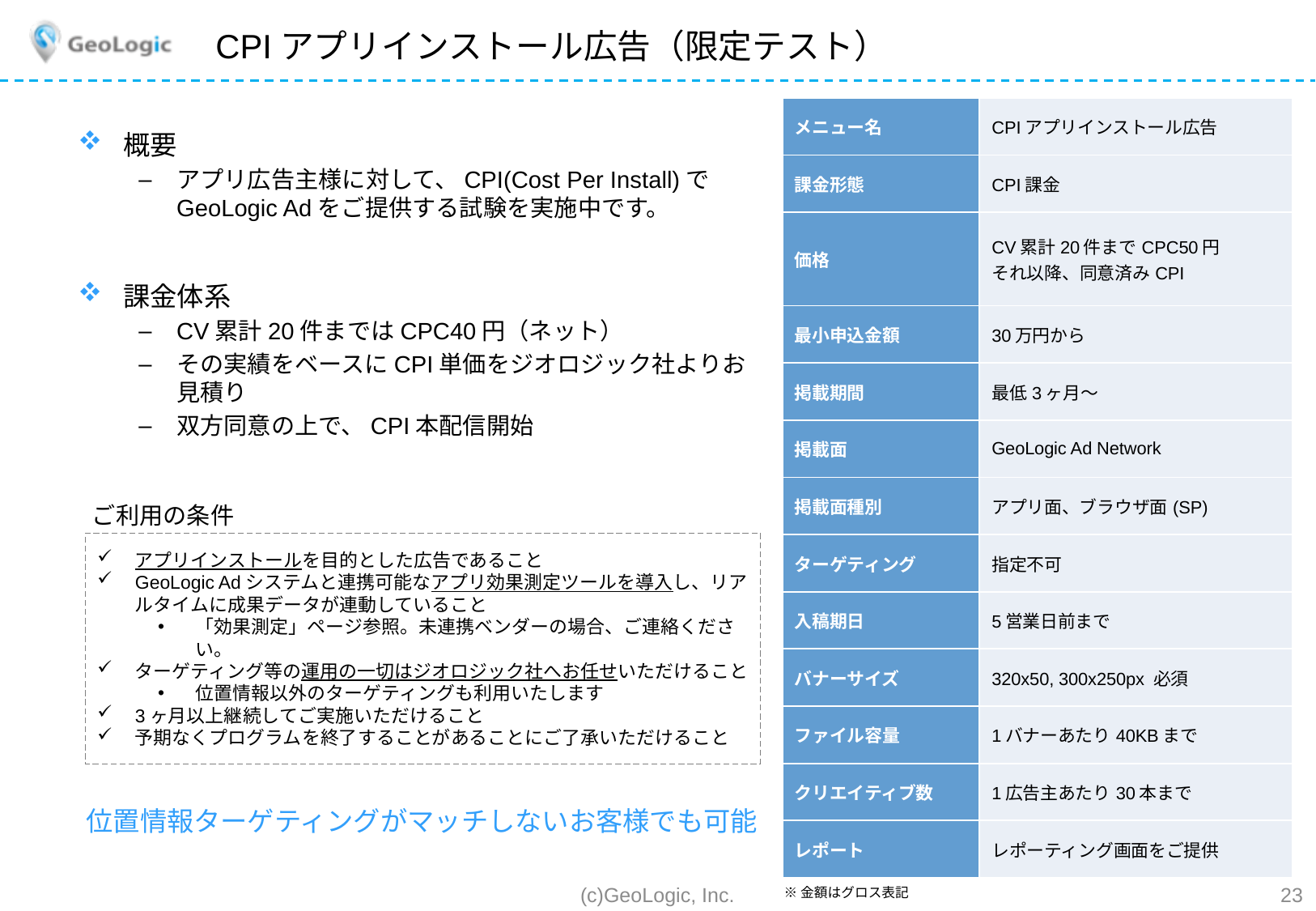

# CPIアプリインストール広告（限定テスト）
| メニュー名 | CPIアプリインストール広告 |
| --- | --- |
| 課金形態 | CPI課金 |
| 価格 | CV累計20件までCPC50円 それ以降、同意済みCPI |
| 最小申込金額 | 30万円から |
| 掲載期間 | 最低3ヶ月〜 |
| 掲載面 | GeoLogic Ad Network |
| 掲載面種別 | アプリ面、ブラウザ面(SP) |
| ターゲティング | 指定不可 |
| 入稿期日 | 5営業日前まで |
| バナーサイズ | 320x50, 300x250px 必須 |
| ファイル容量 | 1バナーあたり40KBまで |
| クリエイティブ数 | 1広告主あたり30本まで |
| レポート | レポーティング画面をご提供 |
概要
アプリ広告主様に対して、CPI(Cost Per Install)でGeoLogic Adをご提供する試験を実施中です。

課金体系
CV累計20件まではCPC40円（ネット）
その実績をベースにCPI単価をジオロジック社よりお見積り
双方同意の上で、CPI本配信開始
ご利用の条件
アプリインストールを目的とした広告であること
GeoLogic Adシステムと連携可能なアプリ効果測定ツールを導入し、リアルタイムに成果データが連動していること
「効果測定」ページ参照。未連携ベンダーの場合、ご連絡ください。
ターゲティング等の運用の一切はジオロジック社へお任せいただけること
位置情報以外のターゲティングも利用いたします
3ヶ月以上継続してご実施いただけること
予期なくプログラムを終了することがあることにご了承いただけること
位置情報ターゲティングがマッチしないお客様でも可能
※金額はグロス表記
(c)GeoLogic, Inc.
23